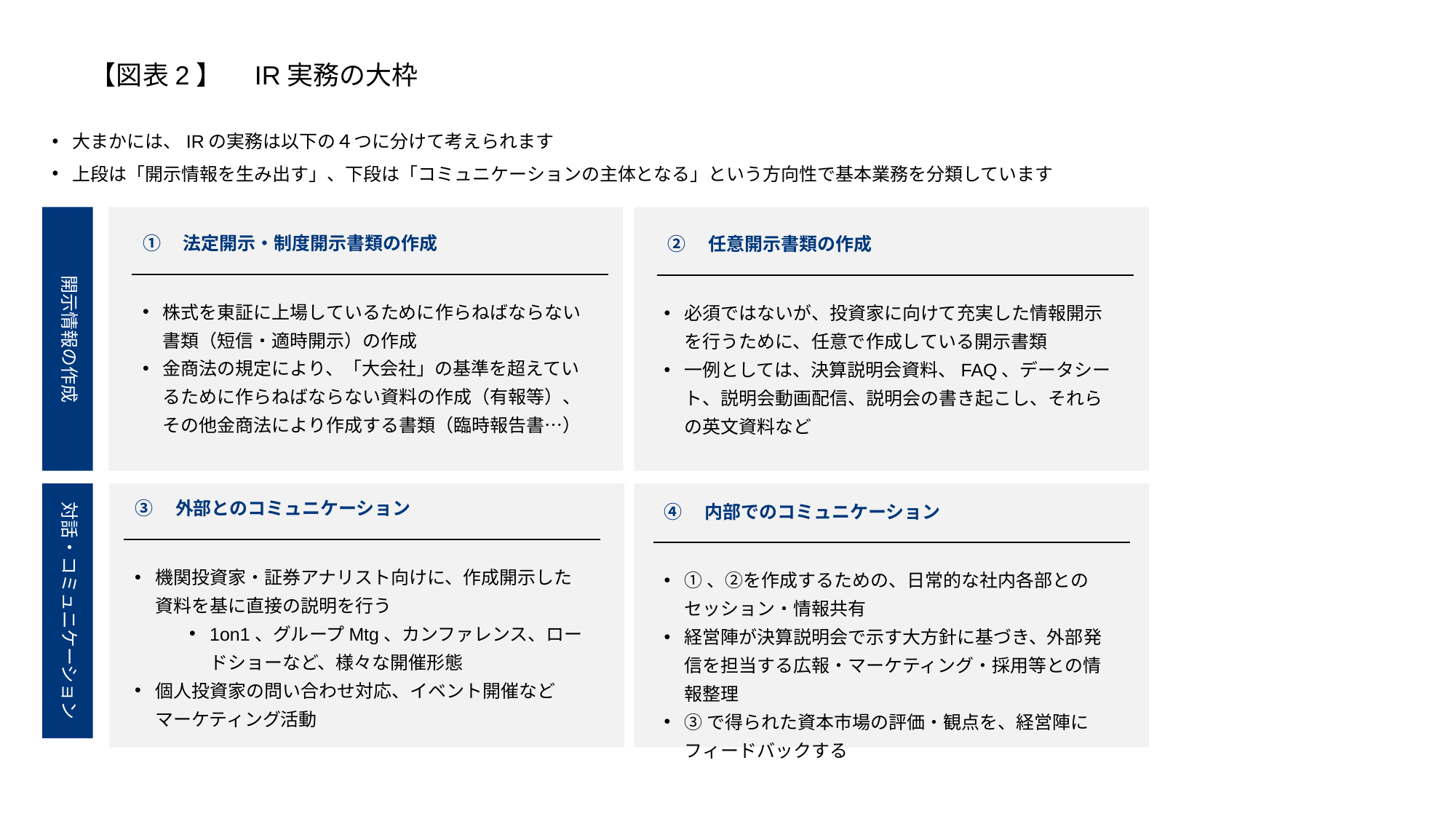

【図表2】　IR実務の大枠
大まかには、IRの実務は以下の４つに分けて考えられます
上段は「開示情報を生み出す」、下段は「コミュニケーションの主体となる」という方向性で基本業務を分類しています
開示情報の作成

①　法定開示・制度開示書類の作成
②　任意開示書類の作成
株式を東証に上場しているために作らねばならない書類（短信・適時開示）の作成
金商法の規定により、「大会社」の基準を超えているために作らねばならない資料の作成（有報等）、その他金商法により作成する書類（臨時報告書…）
必須ではないが、投資家に向けて充実した情報開示を行うために、任意で作成している開示書類
一例としては、決算説明会資料、FAQ、データシート、説明会動画配信、説明会の書き起こし、それらの英文資料など
対話・コミュニケーション

③　外部とのコミュニケーション
④　内部でのコミュニケーション
機関投資家・証券アナリスト向けに、作成開示した資料を基に直接の説明を行う
1on1、グループMtg、カンファレンス、ロードショーなど、様々な開催形態
個人投資家の問い合わせ対応、イベント開催などマーケティング活動
①、②を作成するための、日常的な社内各部とのセッション・情報共有
経営陣が決算説明会で示す大方針に基づき、外部発信を担当する広報・マーケティング・採用等との情報整理
③で得られた資本市場の評価・観点を、経営陣にフィードバックする